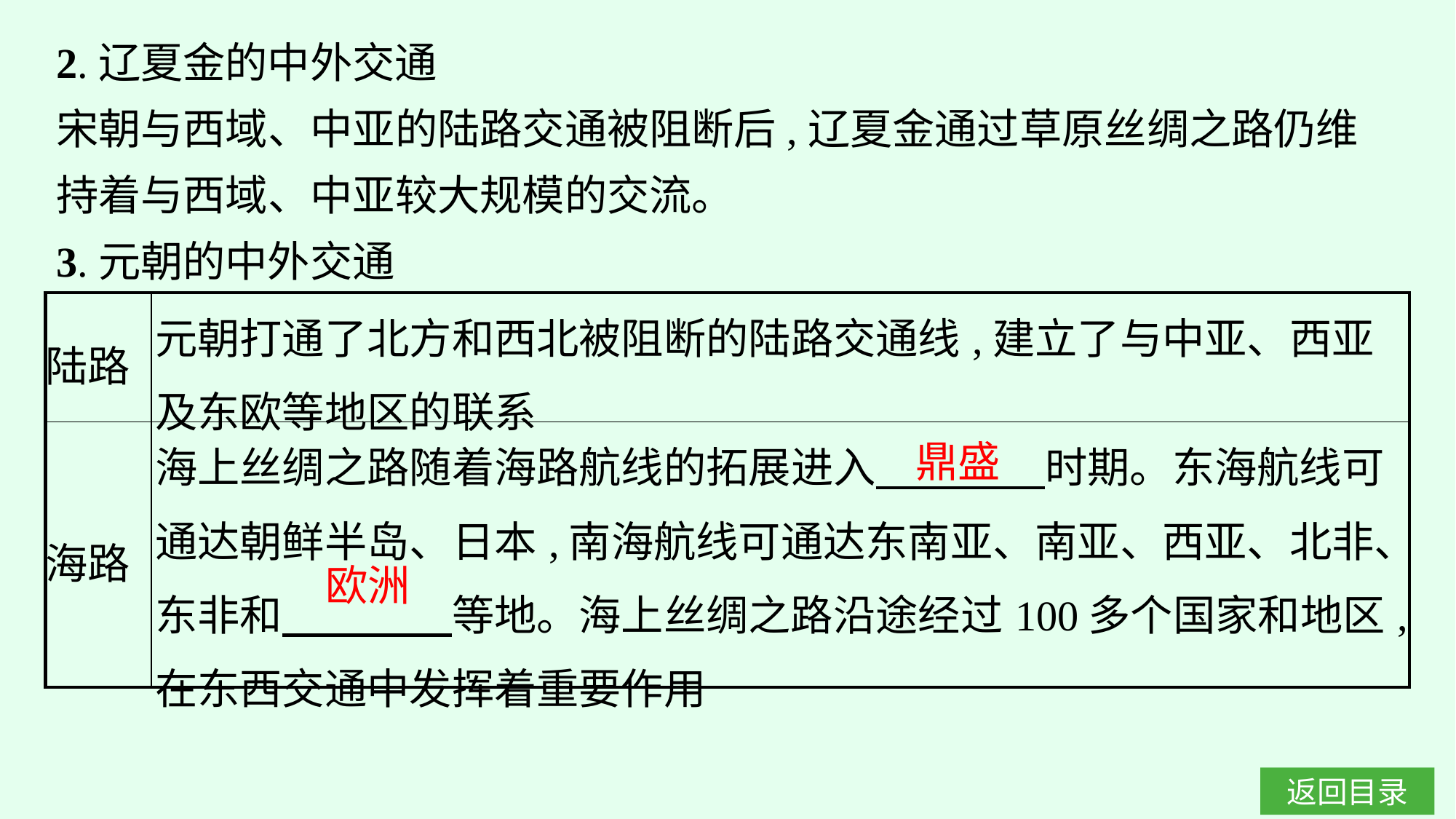

2.辽夏金的中外交通
宋朝与西域、中亚的陆路交通被阻断后,辽夏金通过草原丝绸之路仍维持着与西域、中亚较大规模的交流。
3.元朝的中外交通
| 陆路 | 元朝打通了北方和西北被阻断的陆路交通线,建立了与中亚、西亚及东欧等地区的联系 |
| --- | --- |
| 海路 | 海上丝绸之路随着海路航线的拓展进入　　　　时期。东海航线可通达朝鲜半岛、日本,南海航线可通达东南亚、南亚、西亚、北非、东非和　　　　等地。海上丝绸之路沿途经过100多个国家和地区,在东西交通中发挥着重要作用 |
鼎盛
欧洲